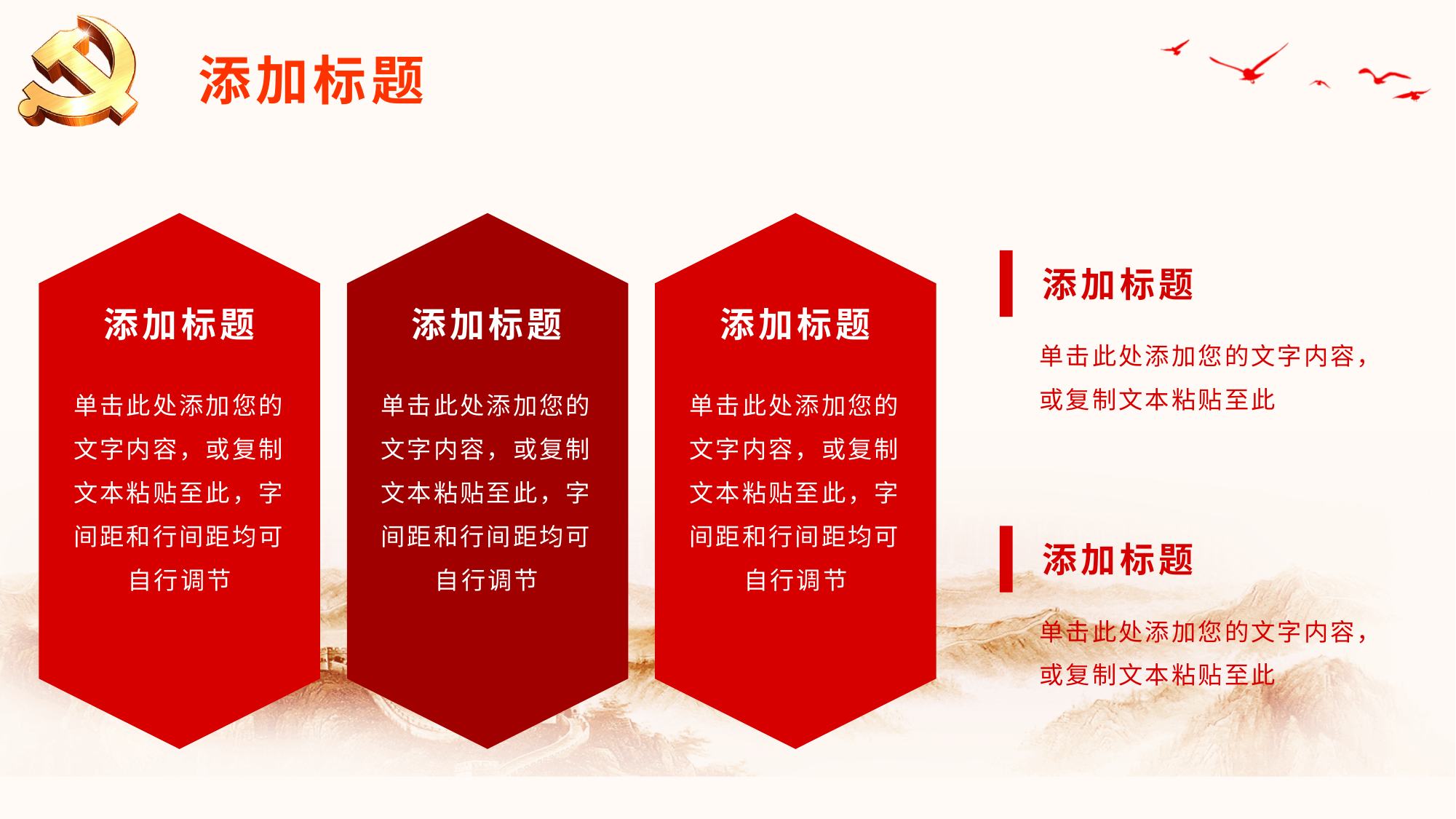

添加标题

添加标题
添加标题
添加标题
添加标题
单击此处添加您的文字内容，或复制文本粘贴至此

单击此处添加您的文字内容，或复制文本粘贴至此，字间距和行间距均可自行调节
单击此处添加您的文字内容，或复制文本粘贴至此，字间距和行间距均可自行调节
单击此处添加您的文字内容，或复制文本粘贴至此，字间距和行间距均可自行调节

添加标题
单击此处添加您的文字内容，或复制文本粘贴至此